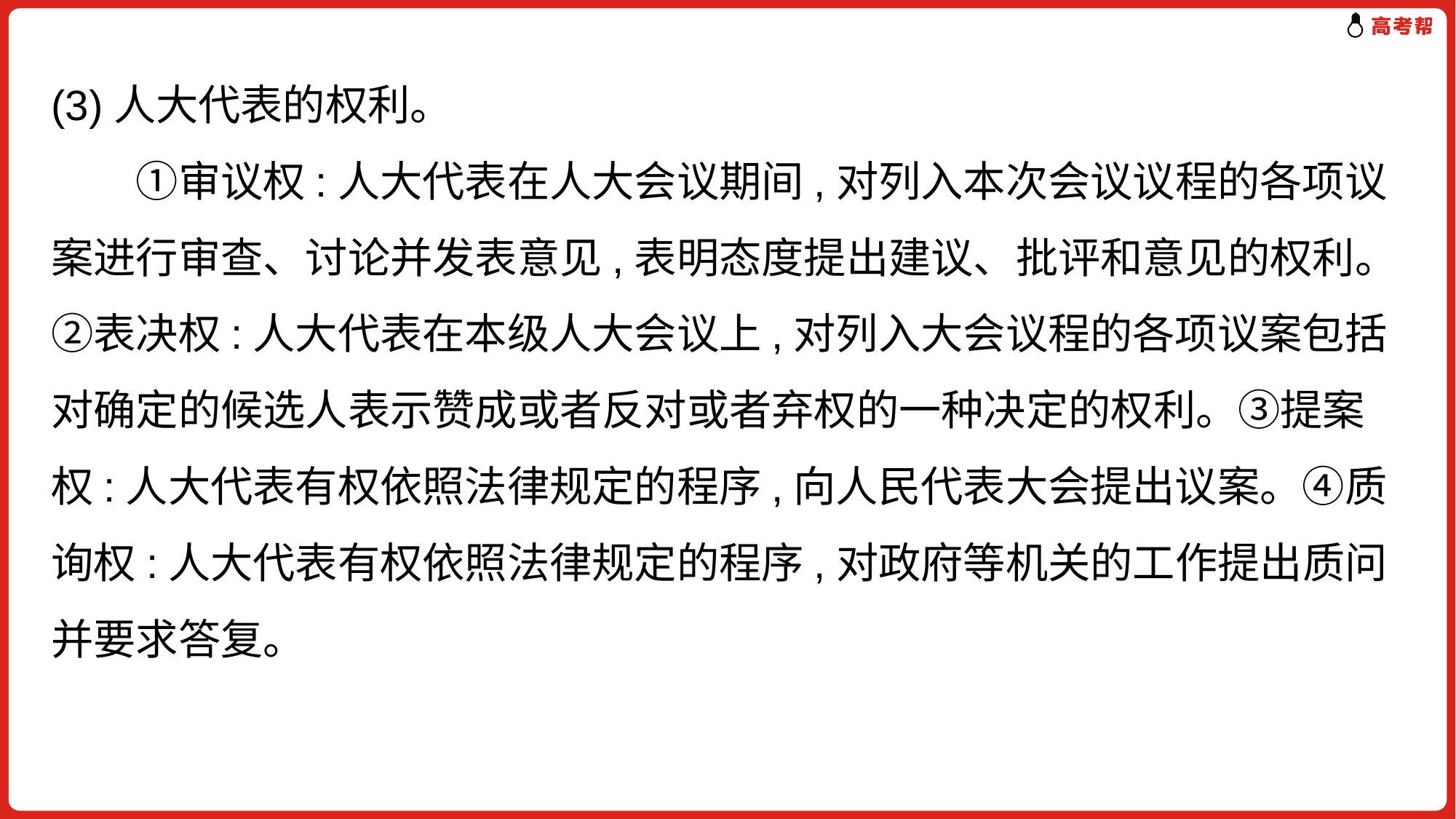

# (3)人大代表的权利。 　　①审议权:人大代表在人大会议期间,对列入本次会议议程的各项议案进行审查、讨论并发表意见,表明态度提出建议、批评和意见的权利。②表决权:人大代表在本级人大会议上,对列入大会议程的各项议案包括对确定的候选人表示赞成或者反对或者弃权的一种决定的权利。③提案权:人大代表有权依照法律规定的程序,向人民代表大会提出议案。④质询权:人大代表有权依照法律规定的程序,对政府等机关的工作提出质问并要求答复。